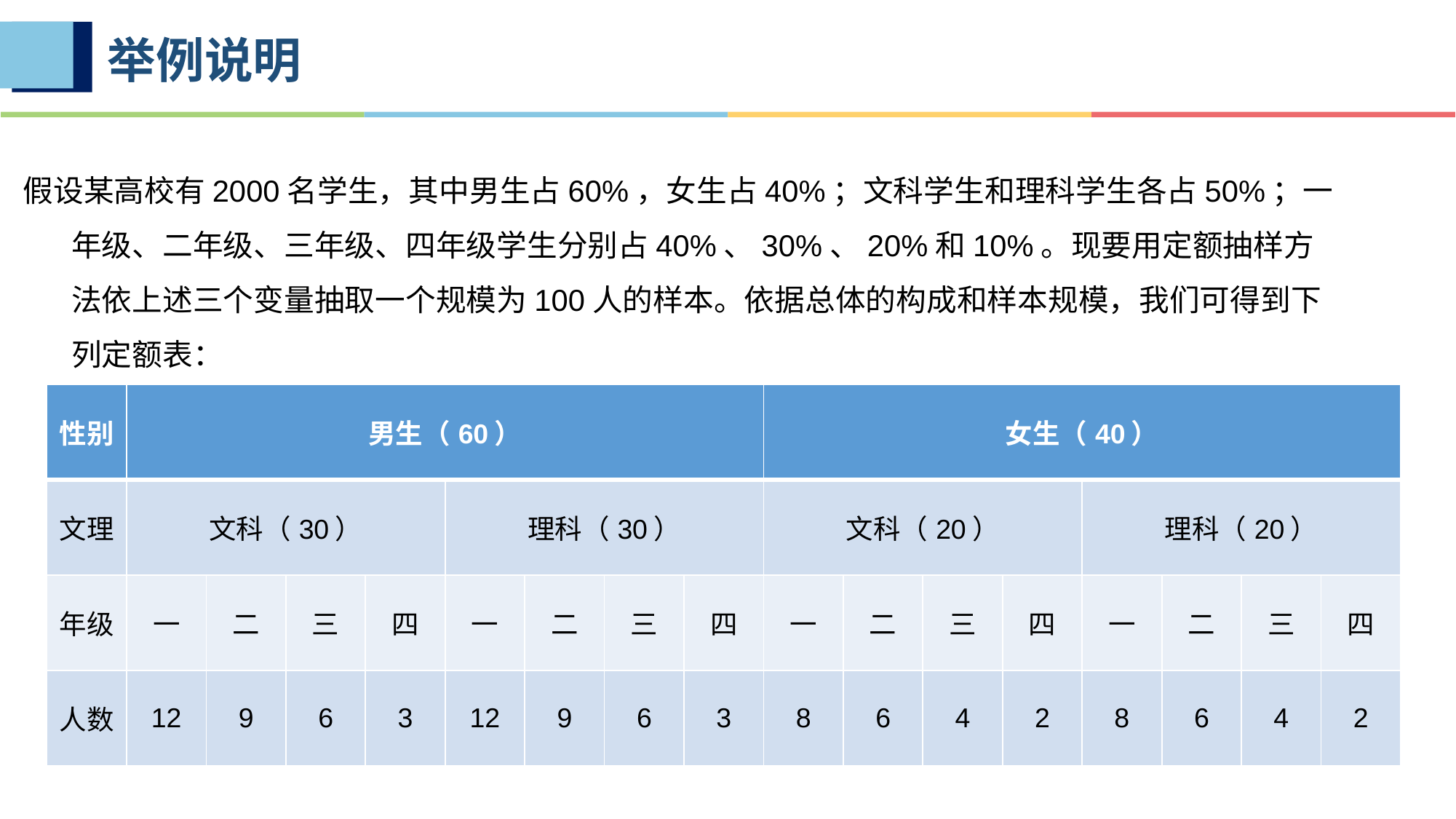

# 举例说明说明

假设某高校有2000名学生，其中男生占60%，女生占40%；文科学生和理科学生各占50%；一年级、二年级、三年级、四年级学生分别占40%、30%、20%和10%。现要用定额抽样方法依上述三个变量抽取一个规模为100人的样本。依据总体的构成和样本规模，我们可得到下列定额表：

| 性别 | 男生（60） |  |  |  |  |  |  |  | 女生（40） |  |  |  |  |  |  |  |
| --- | --- | --- | --- | --- | --- | --- | --- | --- | --- | --- | --- | --- | --- | --- | --- | --- |
| 文理 | 文科（30） |  |  |  | 理科（30） |  |  |  | 文科（20） |  |  |  | 理科（20） |  |  |  |
| 年级 | 一 | 二 | 三 | 四 | 一 | 二 | 三 | 四 | 一 | 二 | 三 | 四 | 一 | 二 | 三 | 四 |
| 人数 | 12 | 9 | 6 | 3 | 12 | 9 | 6 | 3 | 8 | 6 | 4 | 2 | 8 | 6 | 4 | 2 |